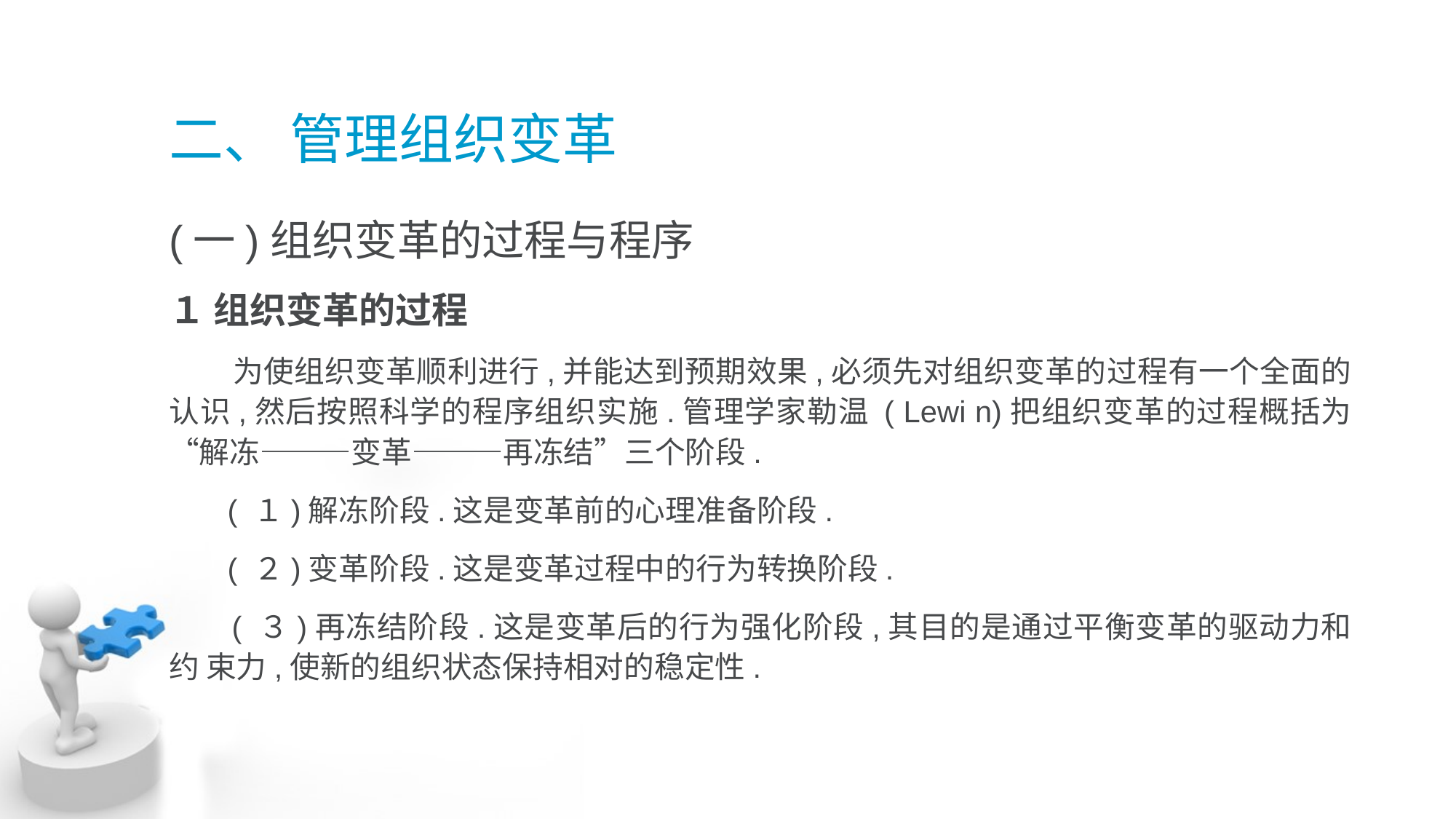

# 二、 管理组织变革
(一)组织变革的过程与程序
１ 组织变革的过程
        为使组织变革顺利进行,并能达到预期效果,必须先对组织变革的过程有一个全面的 认识,然后按照科学的程序组织实施.管理学家勒温 ( Lewi n)把组织变革的过程概括为 “解冻———变革———再冻结”三个阶段.
       ( １)解冻阶段.这是变革前的心理准备阶段.
       ( ２)变革阶段.这是变革过程中的行为转换阶段.
       ( ３)再冻结阶段.这是变革后的行为强化阶段,其目的是通过平衡变革的驱动力和约 束力,使新的组织状态保持相对的稳定性.